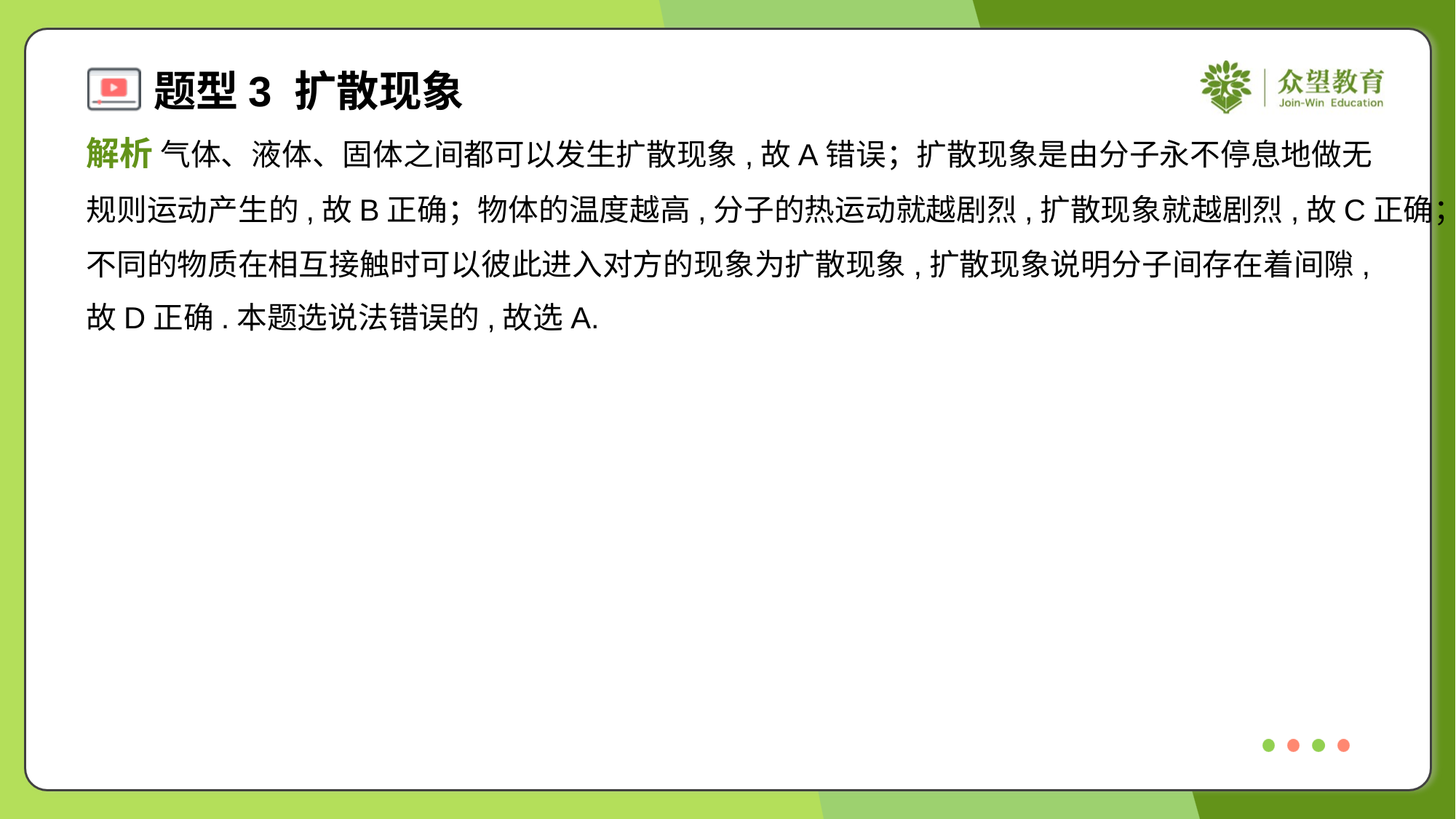

解析 气体、液体、固体之间都可以发生扩散现象,故A错误；扩散现象是由分子永不停息地做无
规则运动产生的,故B正确；物体的温度越高,分子的热运动就越剧烈,扩散现象就越剧烈,故C正确；
不同的物质在相互接触时可以彼此进入对方的现象为扩散现象,扩散现象说明分子间存在着间隙,
故D正确.本题选说法错误的,故选A.